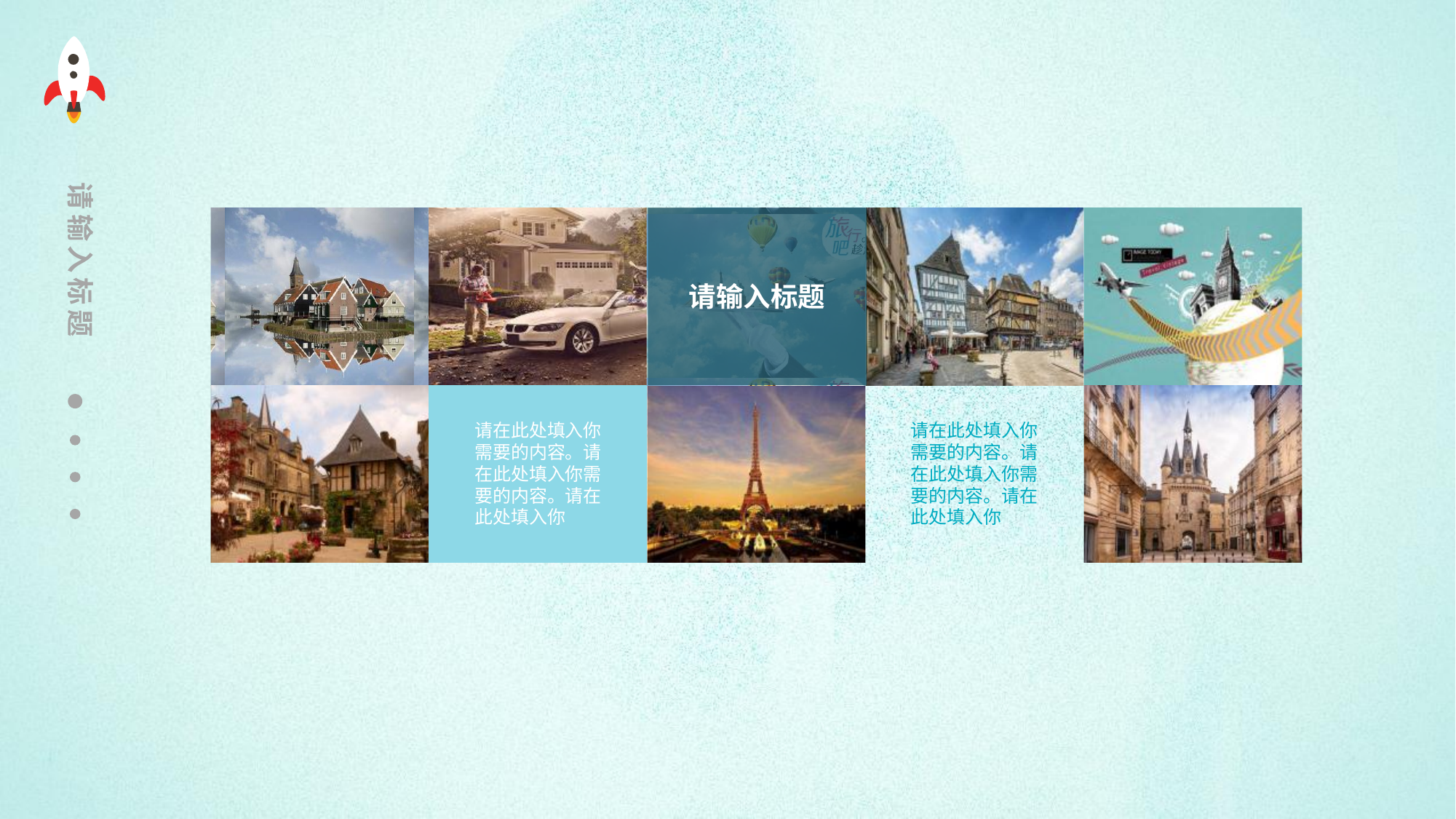

请输入标题

请输入标题

请在此处填入你需要的内容。请在此处填入你需要的内容。请在此处填入你
请在此处填入你需要的内容。请在此处填入你需要的内容。请在此处填入你